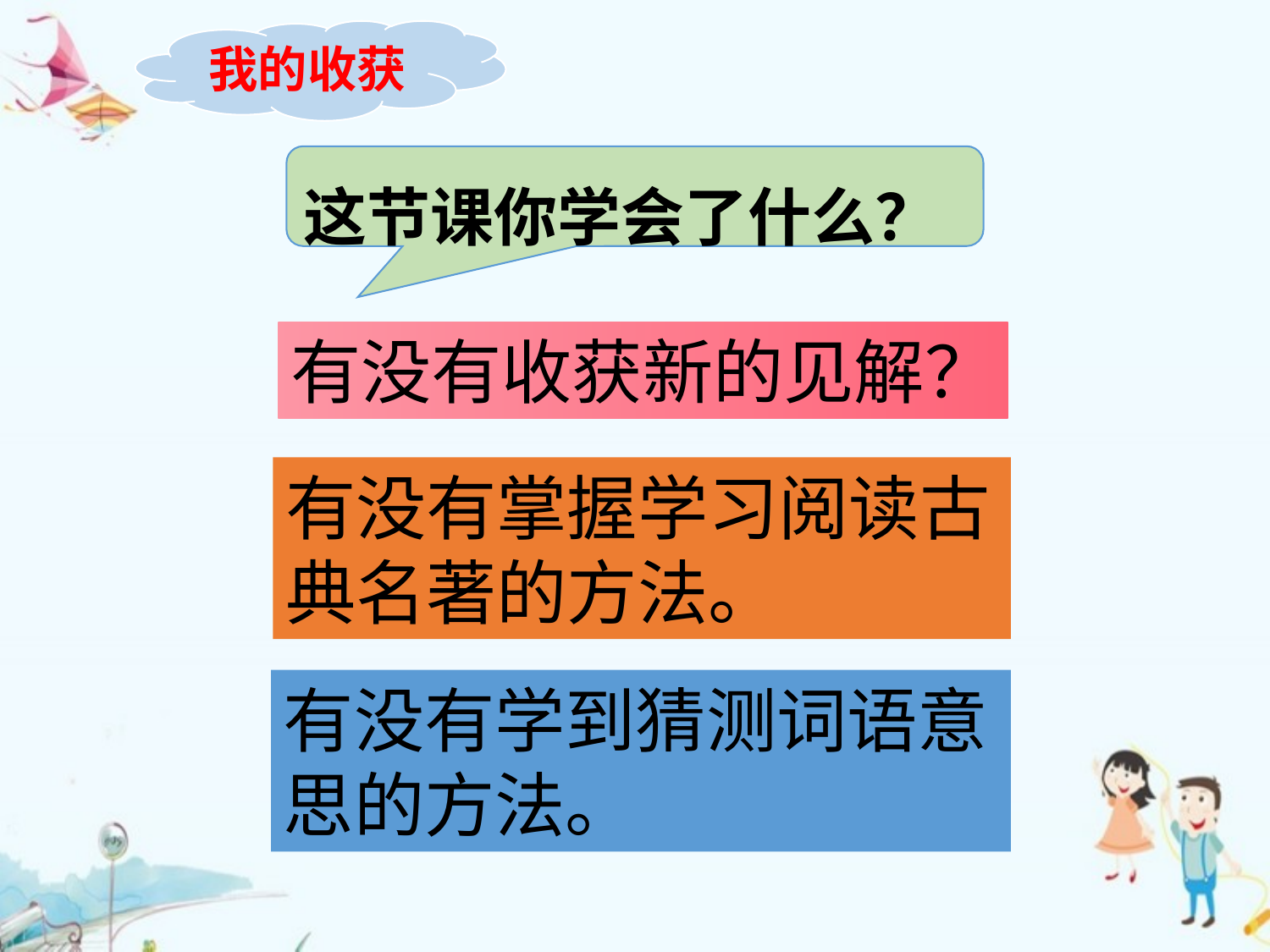

我的收获
这节课你学会了什么？
有没有收获新的见解？
有没有掌握学习阅读古典名著的方法。
有没有学到猜测词语意思的方法。